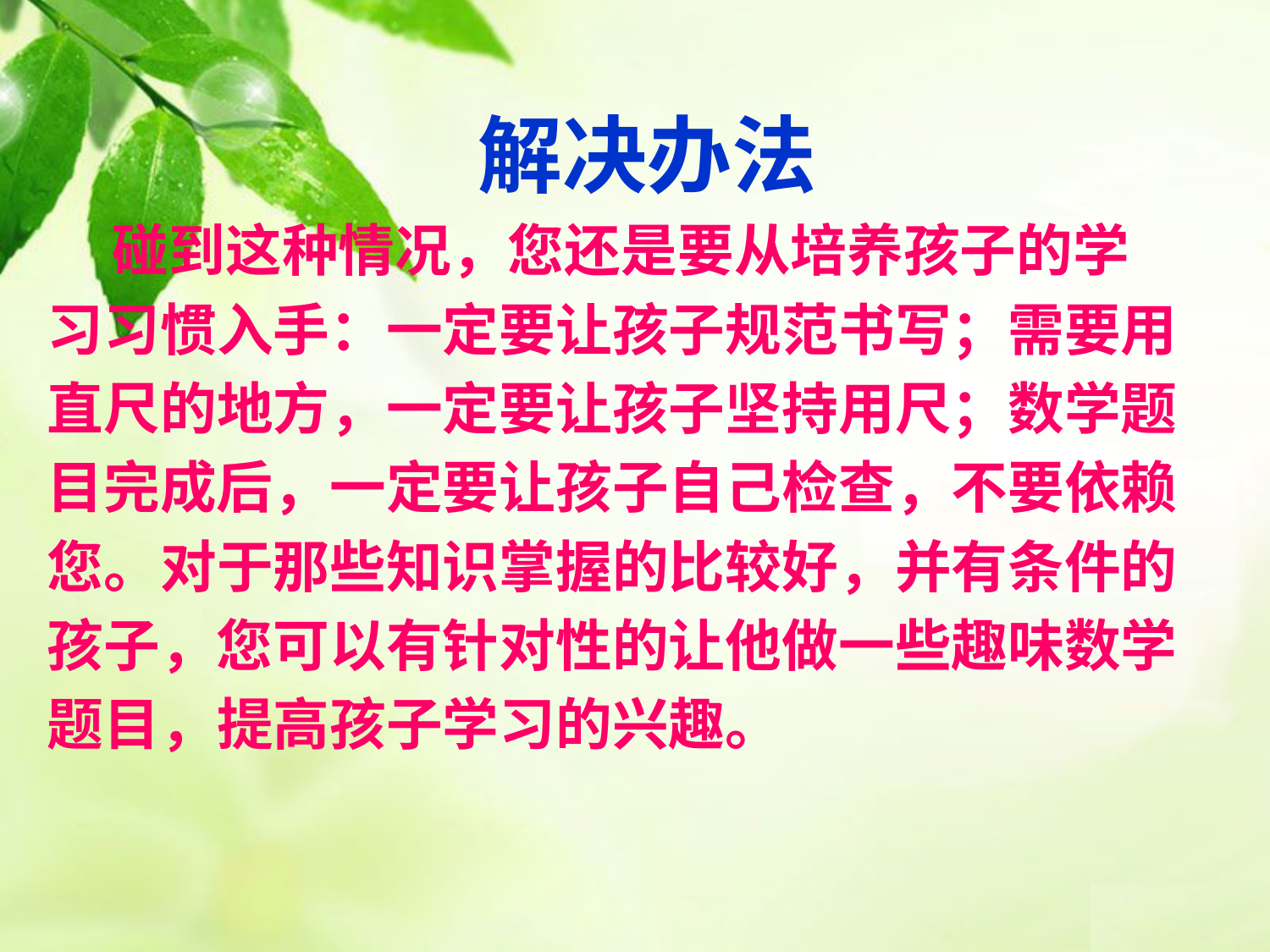

解决办法
    碰到这种情况，您还是要从培养孩子的学
习习惯入手：一定要让孩子规范书写；需要用
直尺的地方，一定要让孩子坚持用尺；数学题
目完成后，一定要让孩子自己检查，不要依赖
您。对于那些知识掌握的比较好，并有条件的
孩子，您可以有针对性的让他做一些趣味数学
题目，提高孩子学习的兴趣。